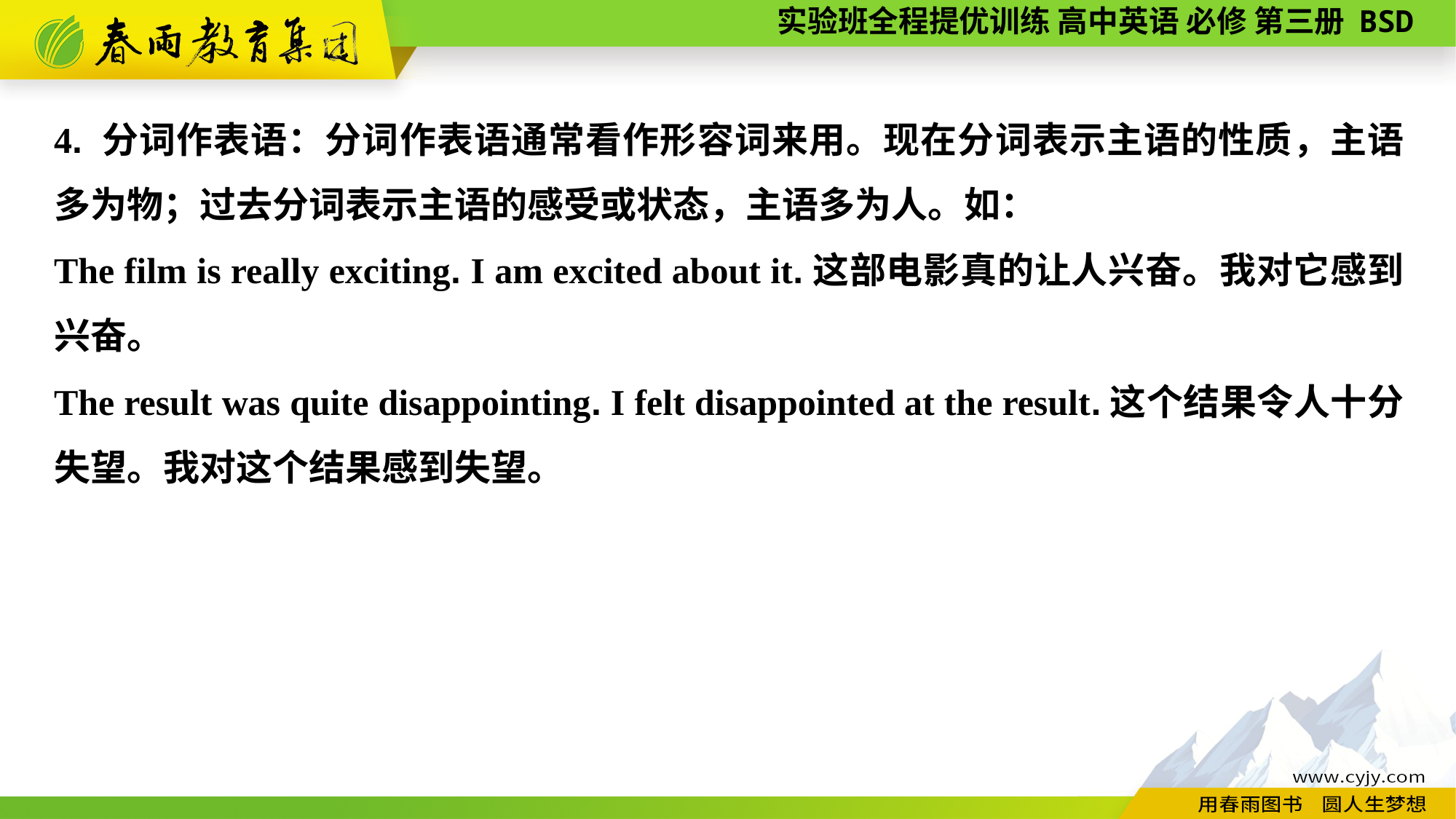

4. 分词作表语：分词作表语通常看作形容词来用。现在分词表示主语的性质，主语多为物；过去分词表示主语的感受或状态，主语多为人。如：
The film is really exciting. I am excited about it.这部电影真的让人兴奋。我对它感到兴奋。
The result was quite disappointing. I felt disappointed at the result.这个结果令人十分失望。我对这个结果感到失望。